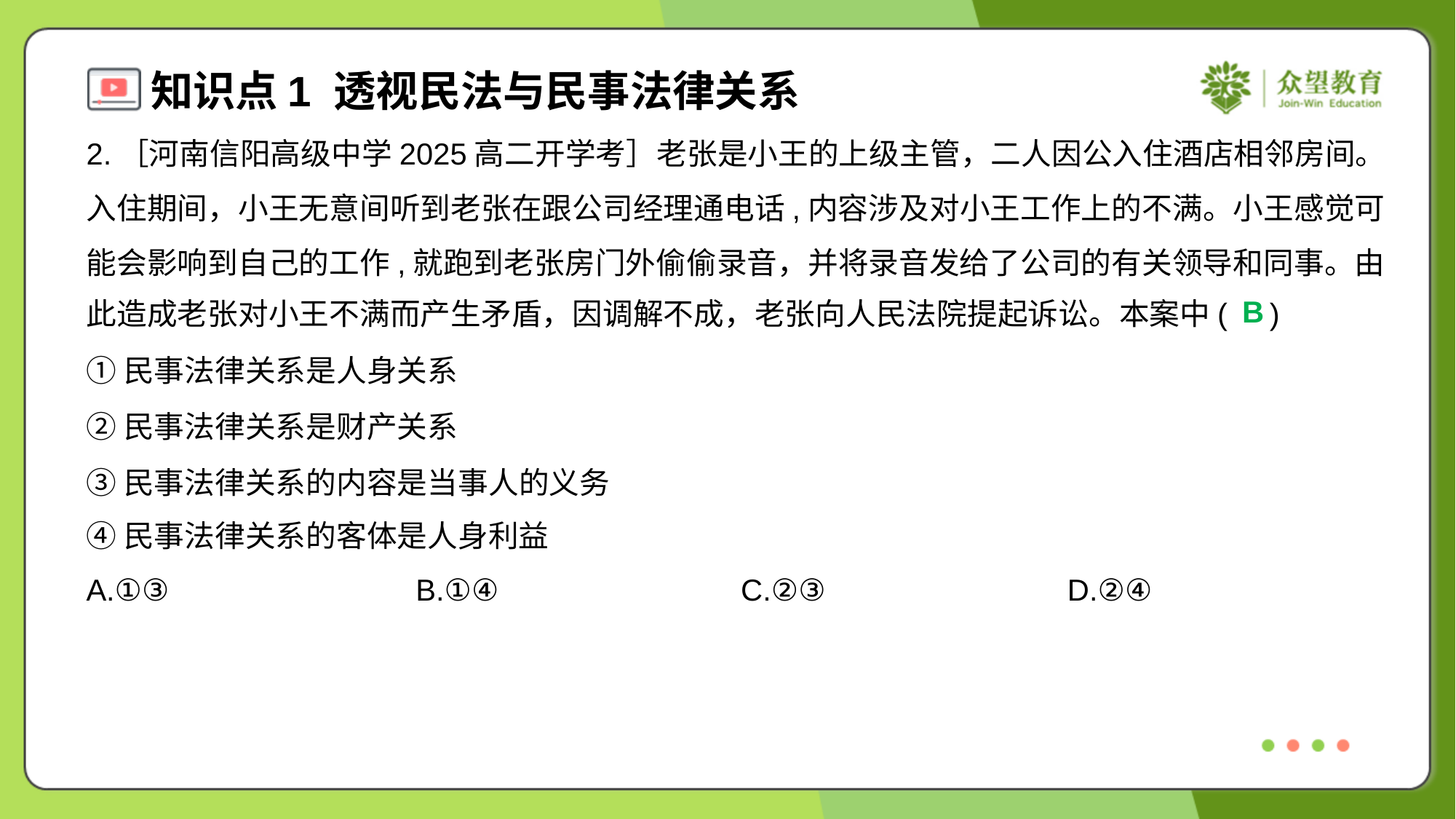

2.［河南信阳高级中学2025高二开学考］老张是小王的上级主管，二人因公入住酒店相邻房间。
入住期间，小王无意间听到老张在跟公司经理通电话,内容涉及对小王工作上的不满。小王感觉可
能会影响到自己的工作,就跑到老张房门外偷偷录音，并将录音发给了公司的有关领导和同事。由
此造成老张对小王不满而产生矛盾，因调解不成，老张向人民法院提起诉讼。本案中(     )
B
①民事法律关系是人身关系
②民事法律关系是财产关系
③民事法律关系的内容是当事人的义务
④民事法律关系的客体是人身利益
A.①③	B.①④	C.②③	D.②④